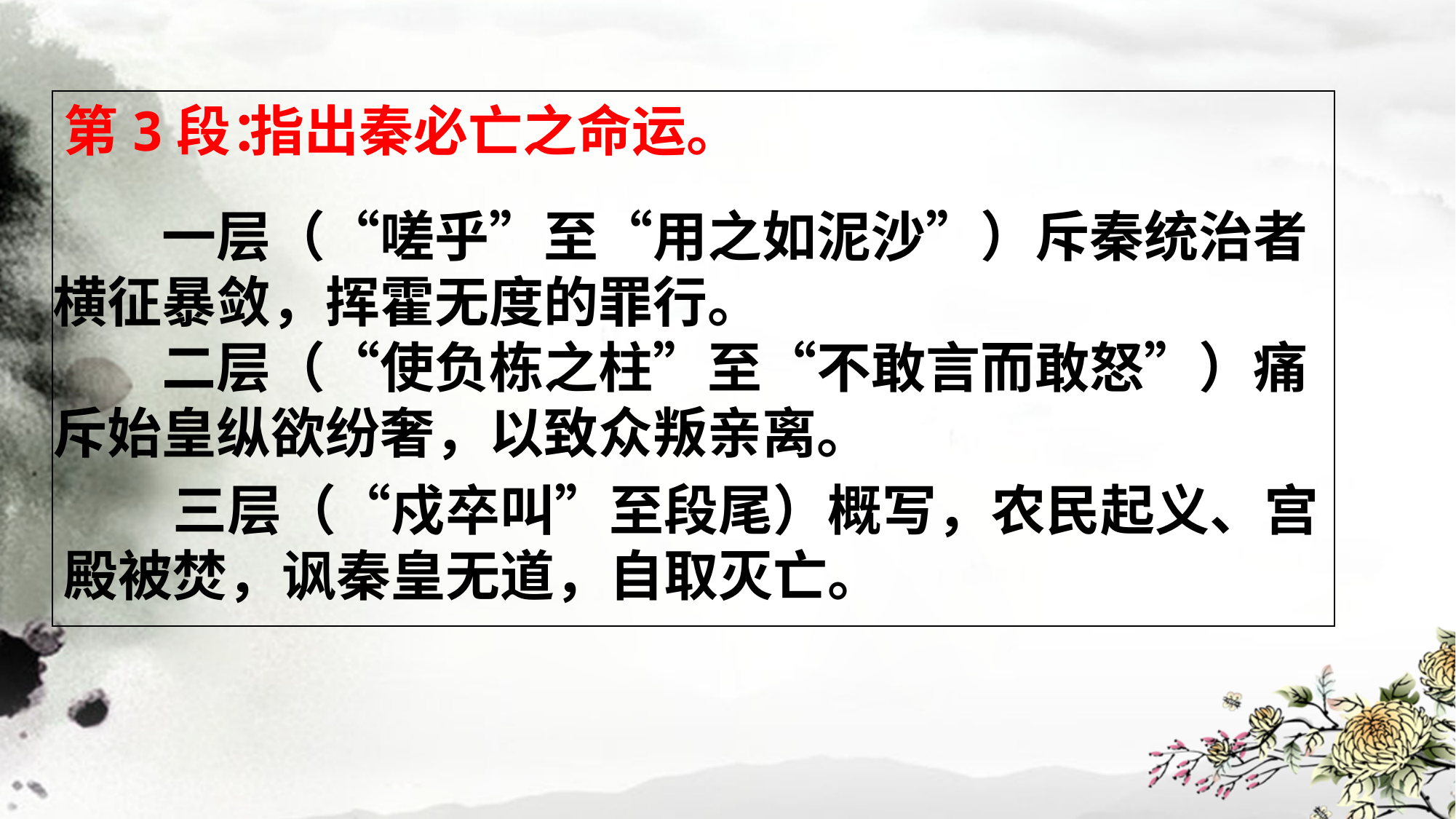

指出秦必亡之命运。
第3段：

　　一层（“嗟乎”至“用之如泥沙”）斥秦统治者横征暴敛，挥霍无度的罪行。
　　二层（“使负栋之柱”至“不敢言而敢怒”）痛斥始皇纵欲纷奢，以致众叛亲离。
　　三层（“戍卒叫”至段尾）概写，农民起义、宫殿被焚，讽秦皇无道，自取灭亡。